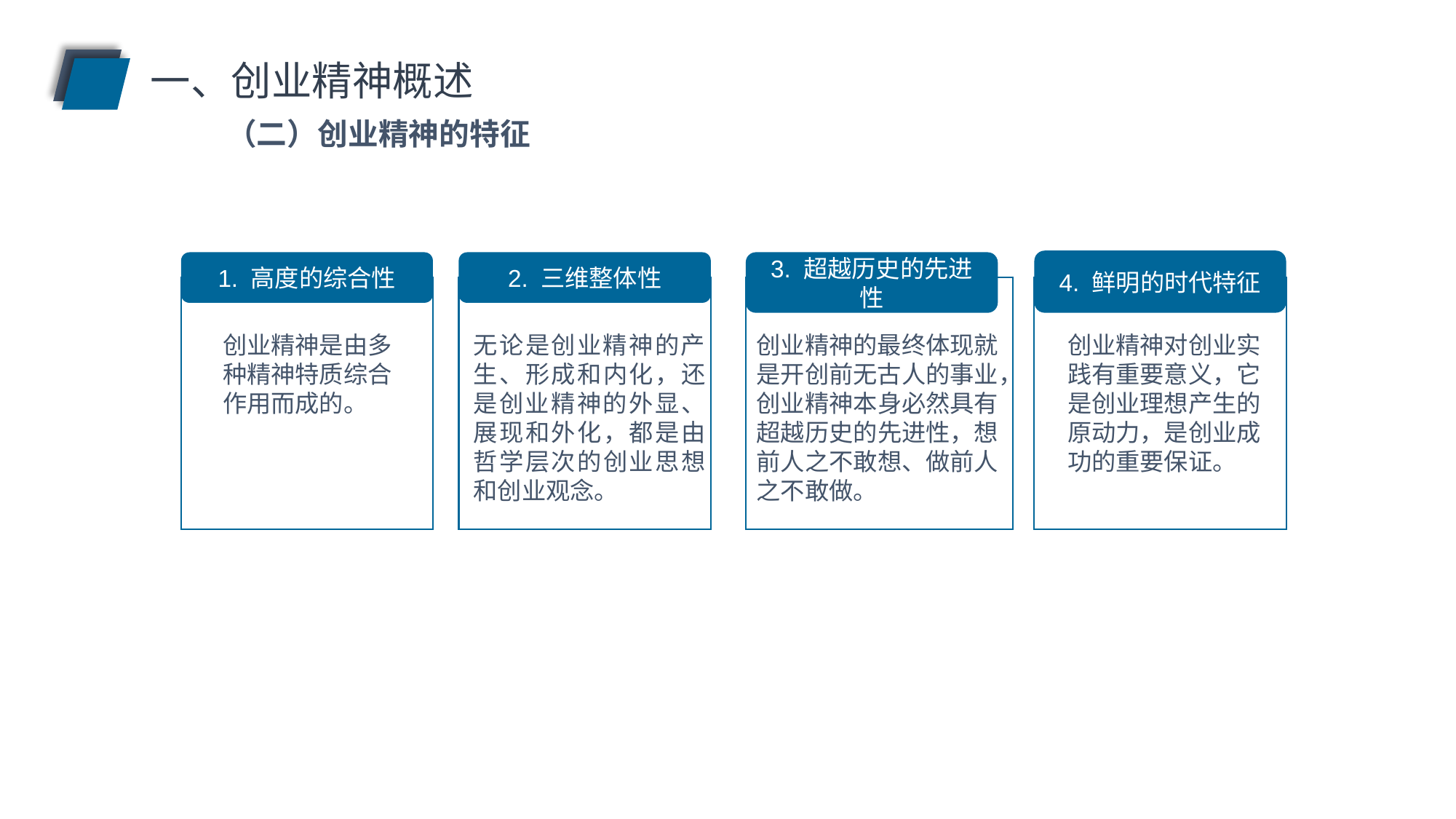

一、创业精神概述
（二）创业精神的特征
4. 鲜明的时代特征
1. 高度的综合性
2. 三维整体性
3. 超越历史的先进性

创业精神是由多种精神特质综合作用而成的。
无论是创业精神的产生、形成和内化，还是创业精神的外显、展现和外化，都是由哲学层次的创业思想和创业观念。
创业精神的最终体现就是开创前无古人的事业，创业精神本身必然具有超越历史的先进性，想前人之不敢想、做前人之不敢做。
创业精神对创业实践有重要意义，它是创业理想产生的原动力，是创业成功的重要保证。